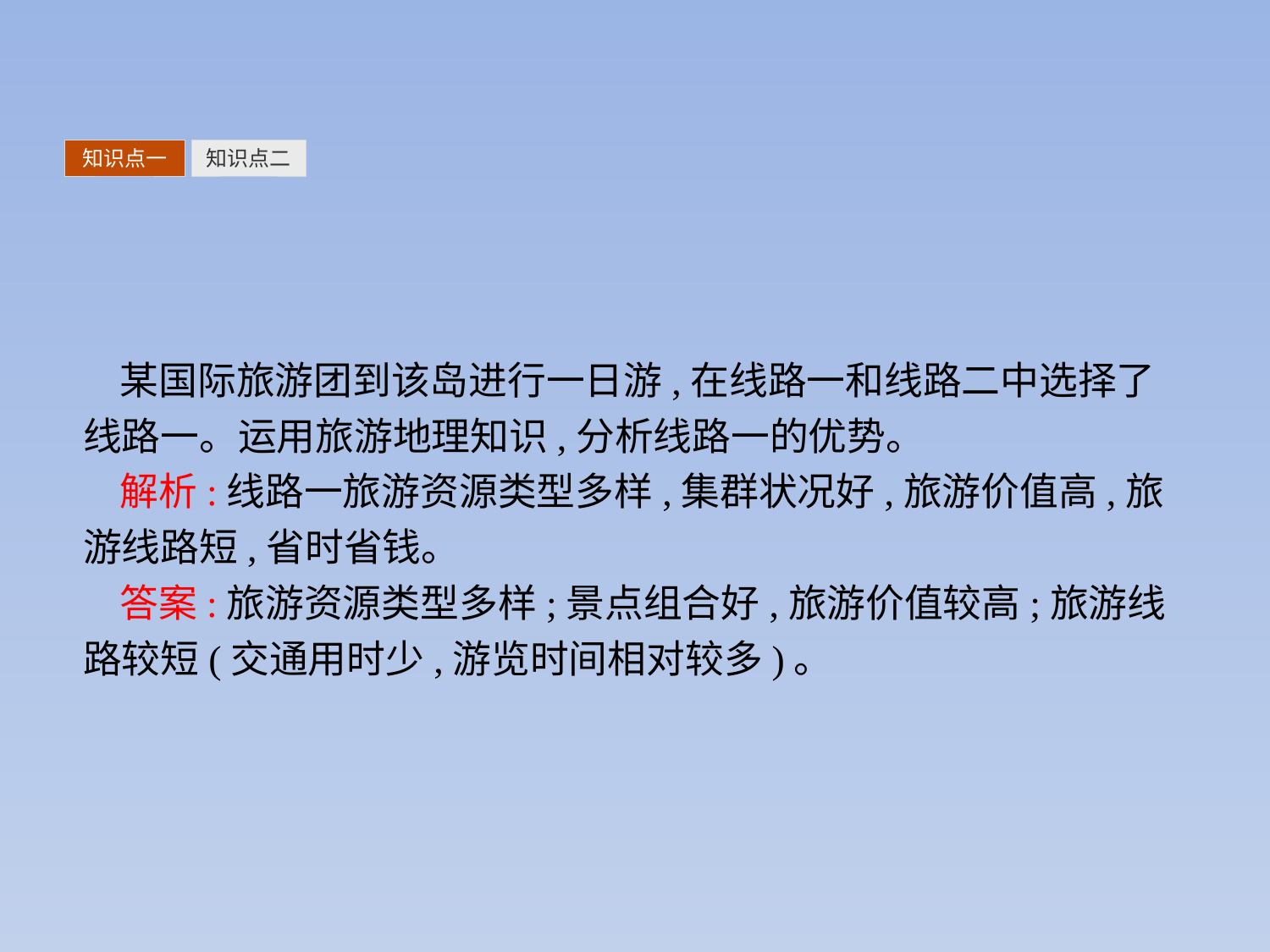

知识点一
知识点二
某国际旅游团到该岛进行一日游,在线路一和线路二中选择了线路一。运用旅游地理知识,分析线路一的优势。
解析:线路一旅游资源类型多样,集群状况好,旅游价值高,旅游线路短,省时省钱。
答案:旅游资源类型多样;景点组合好,旅游价值较高;旅游线路较短(交通用时少,游览时间相对较多)。